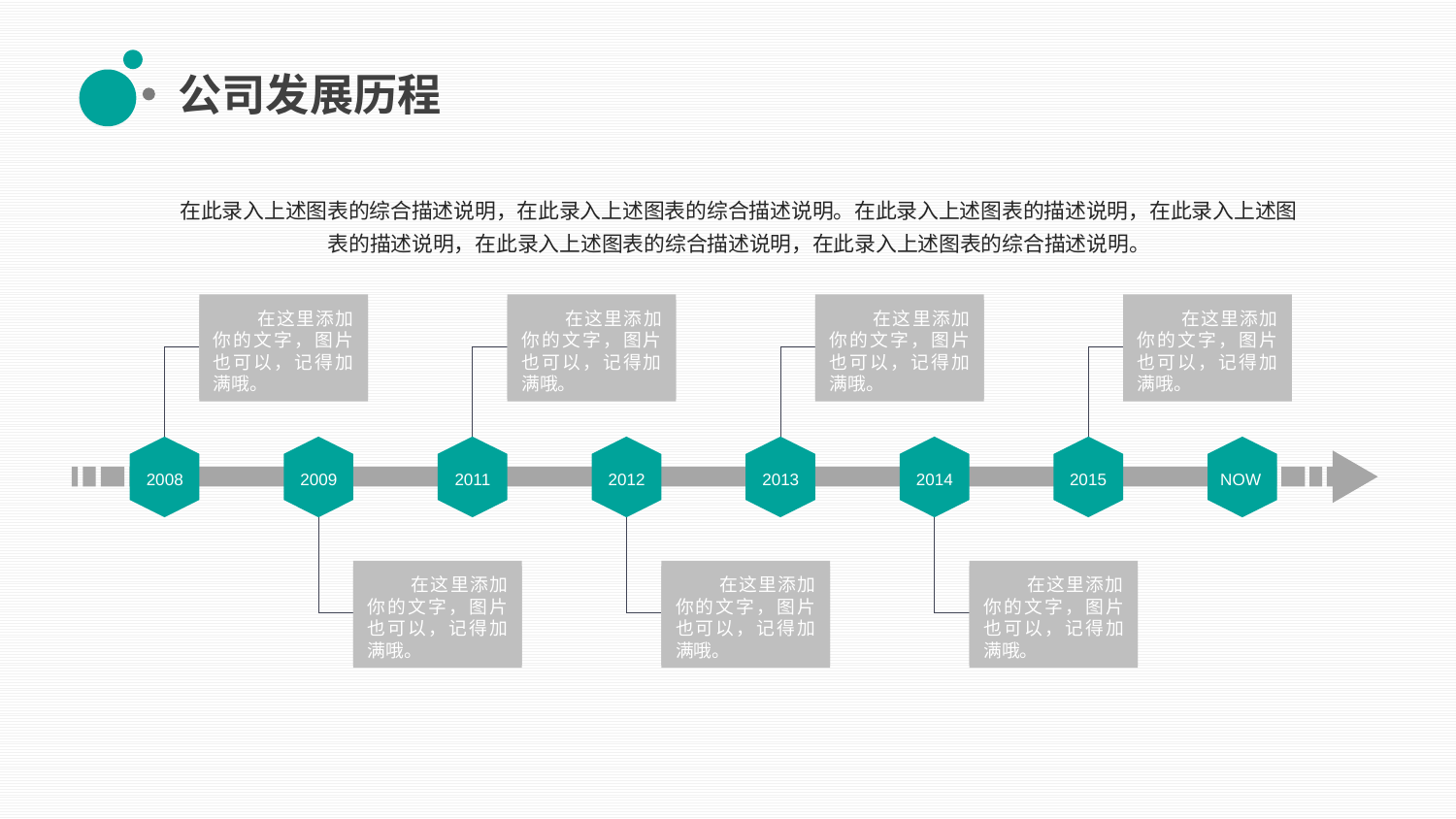

公司发展历程
在此录入上述图表的综合描述说明，在此录入上述图表的综合描述说明。在此录入上述图表的描述说明，在此录入上述图表的描述说明，在此录入上述图表的综合描述说明，在此录入上述图表的综合描述说明。

       在这里添加你的文字，图片也可以，记得加满哦。

       在这里添加你的文字，图片也可以，记得加满哦。

       在这里添加你的文字，图片也可以，记得加满哦。

       在这里添加你的文字，图片也可以，记得加满哦。

2008

2009

2011

2012

2013

2014

NOW

2015

       在这里添加你的文字，图片也可以，记得加满哦。

       在这里添加你的文字，图片也可以，记得加满哦。

       在这里添加你的文字，图片也可以，记得加满哦。